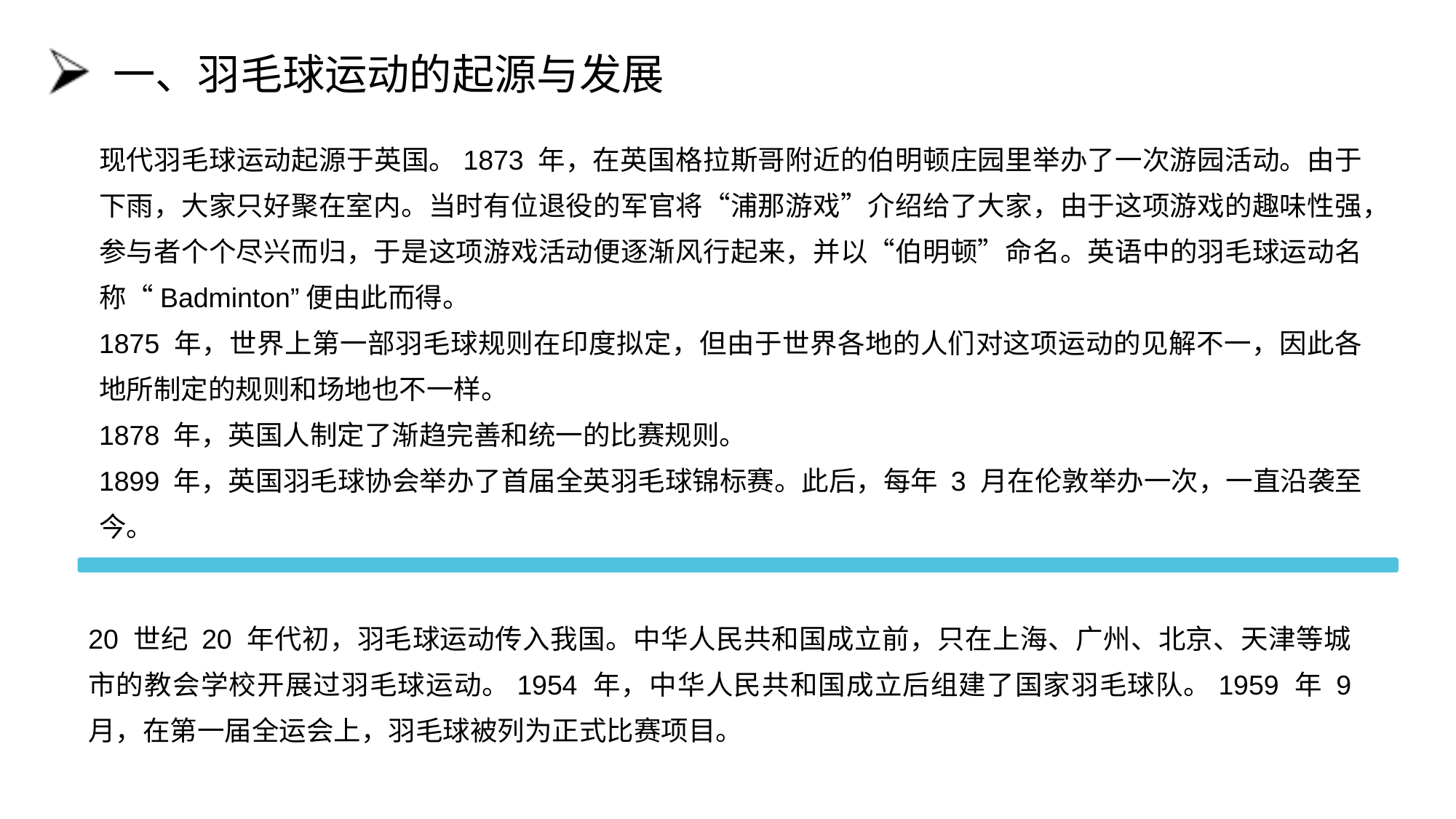

# 一、羽毛球运动的起源与发展
现代羽毛球运动起源于英国。1873 年，在英国格拉斯哥附近的伯明顿庄园里举办了一次游园活动。由于下雨，大家只好聚在室内。当时有位退役的军官将“浦那游戏”介绍给了大家，由于这项游戏的趣味性强，参与者个个尽兴而归，于是这项游戏活动便逐渐风行起来，并以“伯明顿”命名。英语中的羽毛球运动名称“Badminton”便由此而得。
1875 年，世界上第一部羽毛球规则在印度拟定，但由于世界各地的人们对这项运动的见解不一，因此各地所制定的规则和场地也不一样。
1878 年，英国人制定了渐趋完善和统一的比赛规则。
1899 年，英国羽毛球协会举办了首届全英羽毛球锦标赛。此后，每年 3 月在伦敦举办一次，一直沿袭至今。

20 世纪 20 年代初，羽毛球运动传入我国。中华人民共和国成立前，只在上海、广州、北京、天津等城市的教会学校开展过羽毛球运动。1954 年，中华人民共和国成立后组建了国家羽毛球队。1959 年 9 月，在第一届全运会上，羽毛球被列为正式比赛项目。